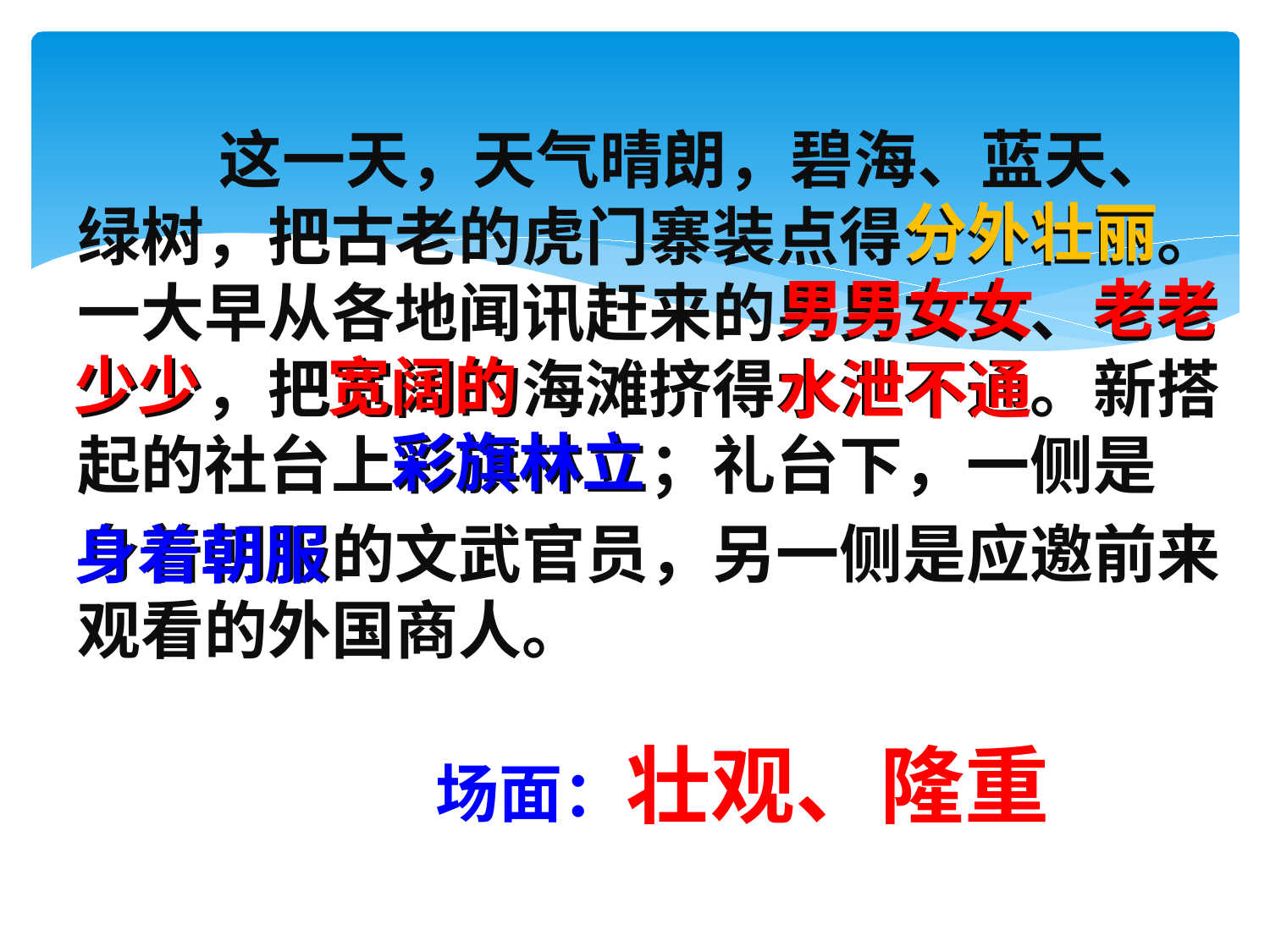

这一天，天气晴朗，碧海、蓝天、绿树，把古老的虎门寨装点得分外壮丽。一大早从各地闻讯赶来的男男女女、老老少少，把宽阔的海滩挤得水泄不通。新搭起的社台上彩旗林立；礼台下，一侧是
身着朝服的文武官员，另一侧是应邀前来观看的外国商人。
分外壮丽
男男女女
老老
少少
宽阔的
水泄不通
彩旗林立
身着朝服
场面：壮观、隆重